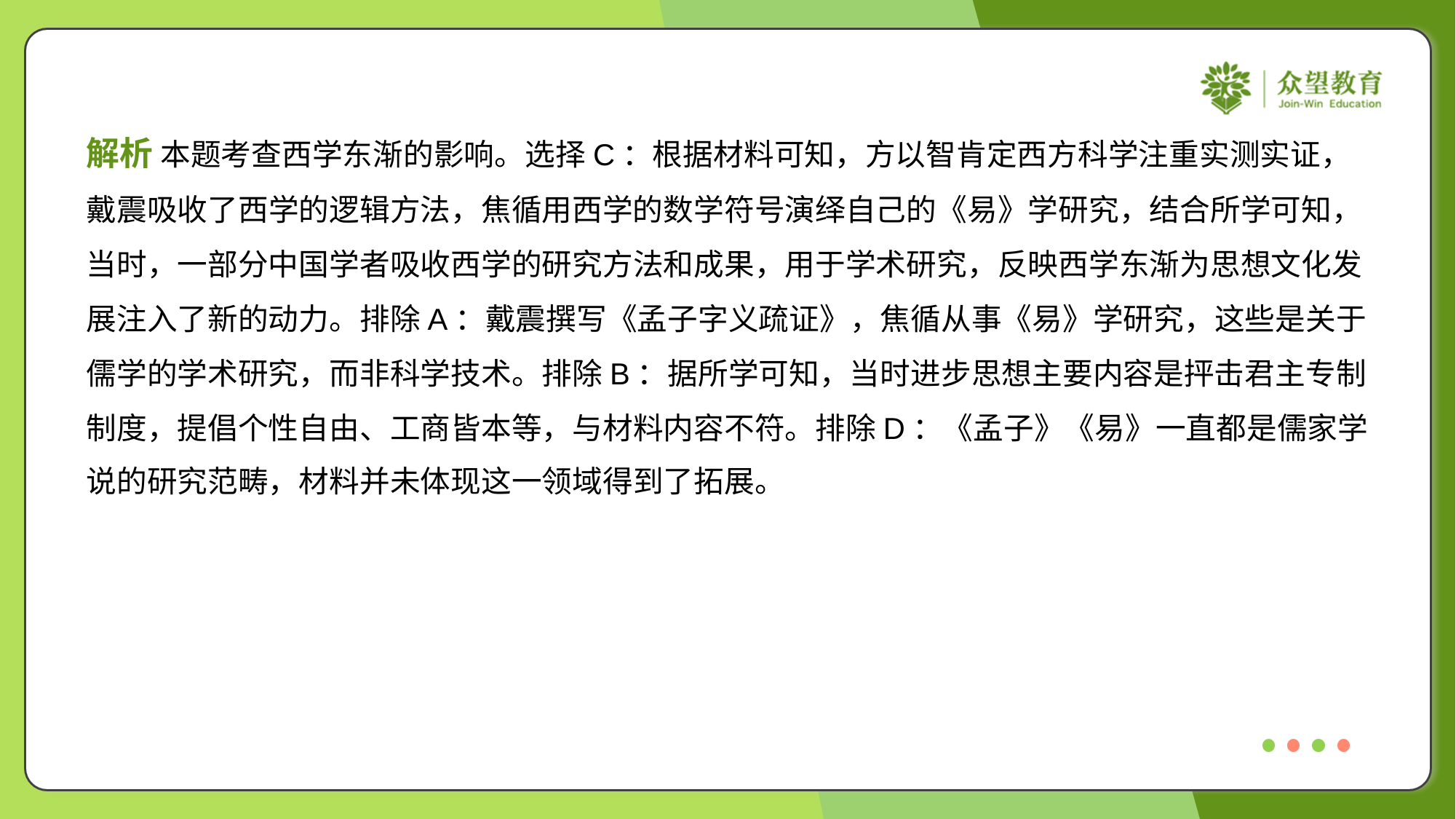

解析 本题考查西学东渐的影响。选择C：根据材料可知，方以智肯定西方科学注重实测实证，
戴震吸收了西学的逻辑方法，焦循用西学的数学符号演绎自己的《易》学研究，结合所学可知，
当时，一部分中国学者吸收西学的研究方法和成果，用于学术研究，反映西学东渐为思想文化发
展注入了新的动力。排除A：戴震撰写《孟子字义疏证》，焦循从事《易》学研究，这些是关于
儒学的学术研究，而非科学技术。排除B：据所学可知，当时进步思想主要内容是抨击君主专制
制度，提倡个性自由、工商皆本等，与材料内容不符。排除D：《孟子》《易》一直都是儒家学
说的研究范畴，材料并未体现这一领域得到了拓展。